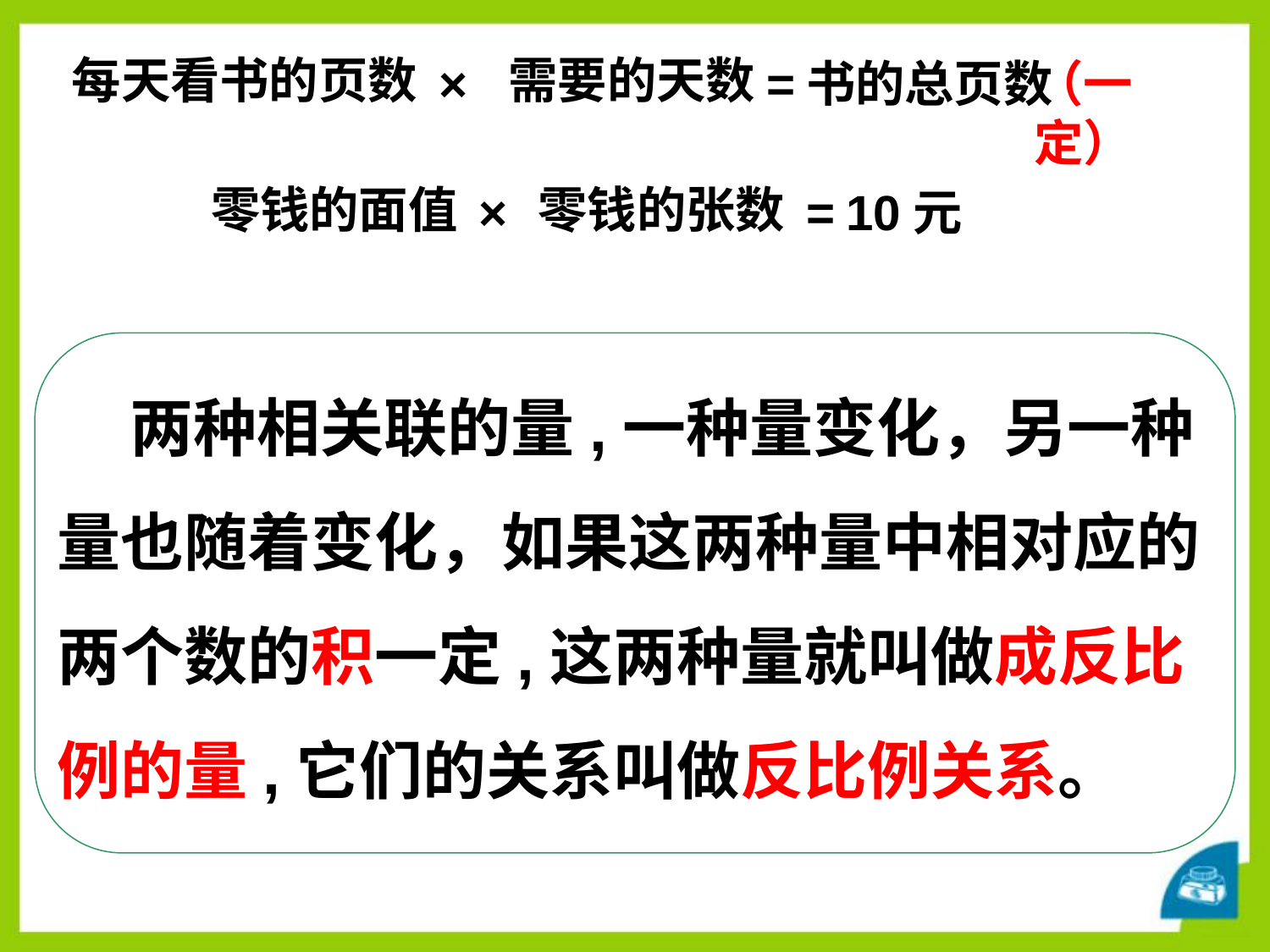

每天看书的页数
需要的天数
×
=
书的总页数
（一定）
零钱的面值
零钱的张数
×
=
10元

    两种相关联的量,一种量变化，另一种量也随着变化，如果这两种量中相对应的两个数的积一定,这两种量就叫做成反比例的量,它们的关系叫做反比例关系。